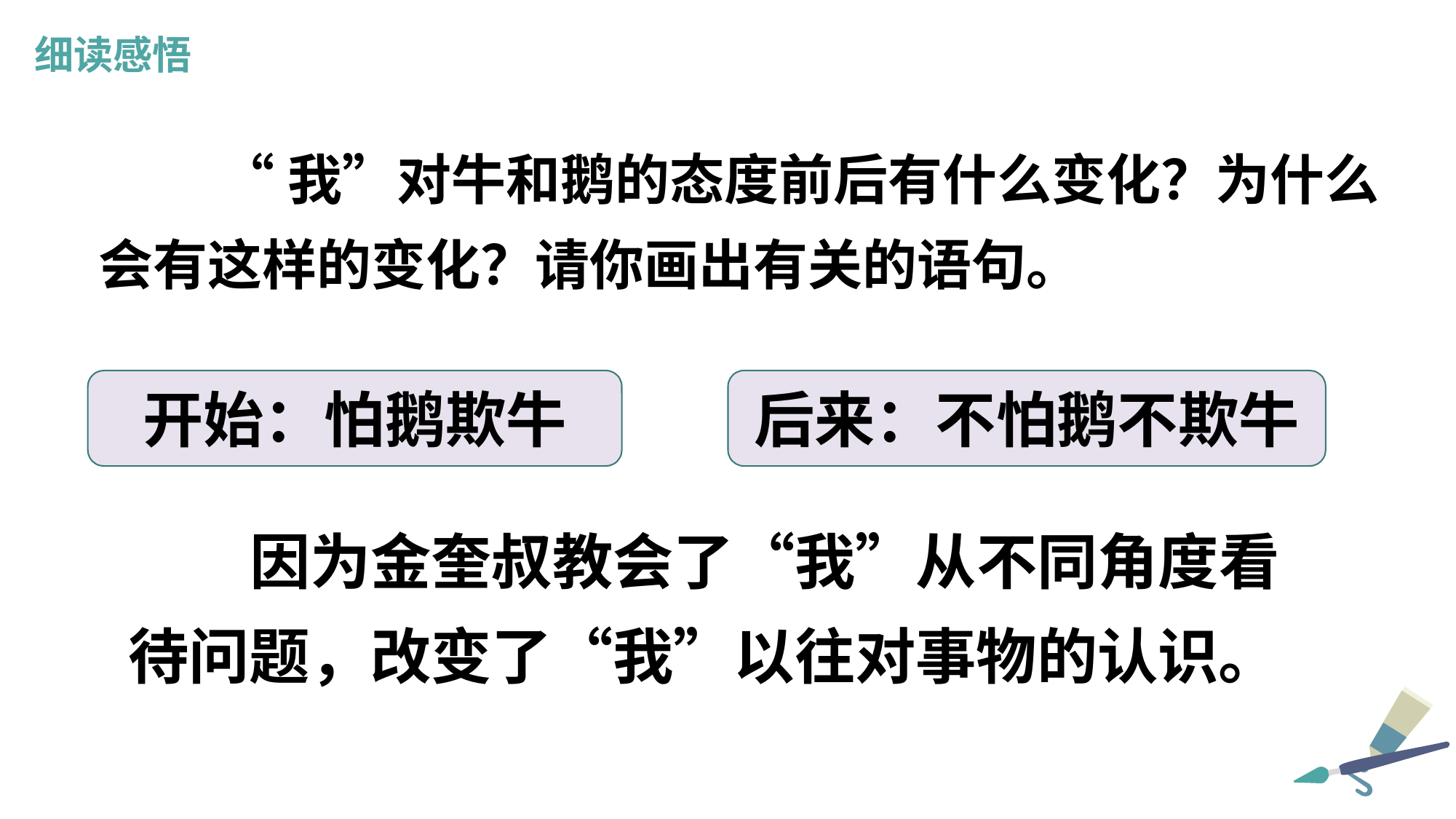

细读感悟
“我”对牛和鹅的态度前后有什么变化？为什么会有这样的变化？请你画出有关的语句。
开始：怕鹅欺牛
后来：不怕鹅不欺牛
因为金奎叔教会了“我”从不同角度看待问题，改变了“我”以往对事物的认识。